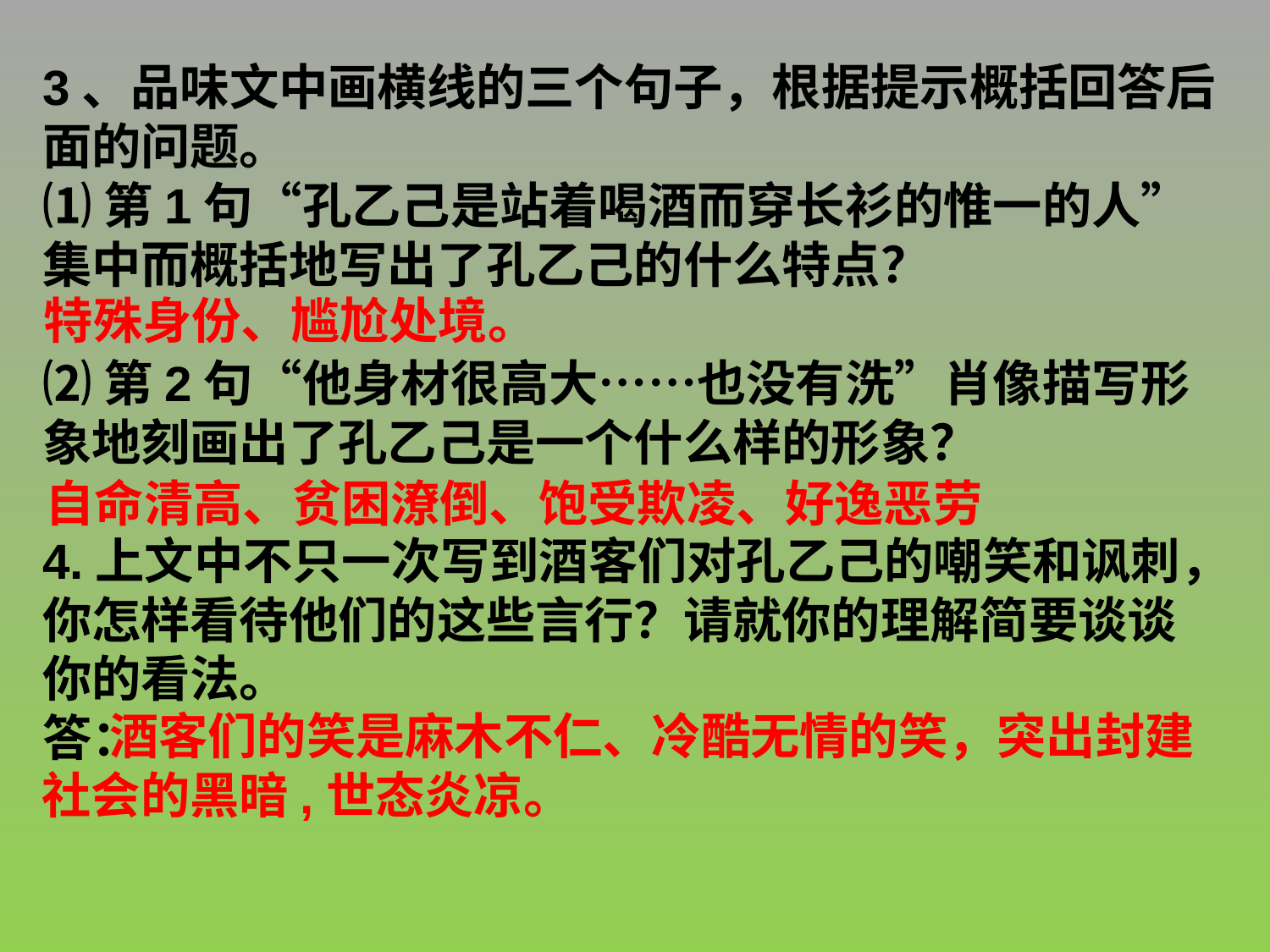

3、品味文中画横线的三个句子，根据提示概括回答后面的问题。
⑴第1句“孔乙己是站着喝酒而穿长衫的惟一的人”集中而概括地写出了孔乙己的什么特点？

⑵第2句“他身材很高大……也没有洗”肖像描写形象地刻画出了孔乙己是一个什么样的形象？

4.上文中不只一次写到酒客们对孔乙己的嘲笑和讽刺，你怎样看待他们的这些言行？请就你的理解简要谈谈你的看法。
答：
特殊身份、尴尬处境。
自命清高、贫困潦倒、饱受欺凌、好逸恶劳
      酒客们的笑是麻木不仁、冷酷无情的笑，突出封建社会的黑暗,世态炎凉。